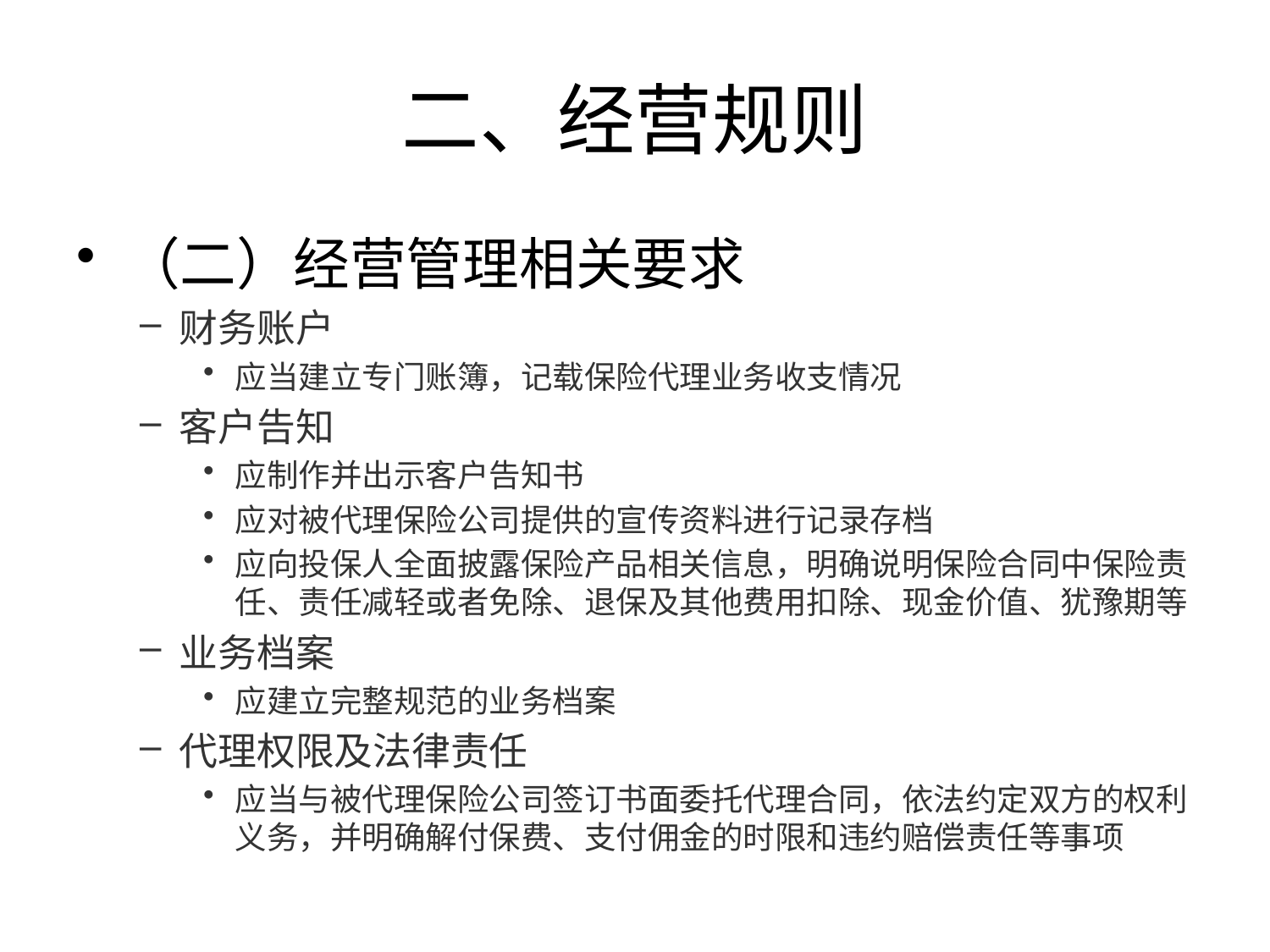

# 二、经营规则
（二）经营管理相关要求
财务账户
应当建立专门账簿，记载保险代理业务收支情况
客户告知
应制作并出示客户告知书
应对被代理保险公司提供的宣传资料进行记录存档
应向投保人全面披露保险产品相关信息，明确说明保险合同中保险责任、责任减轻或者免除、退保及其他费用扣除、现金价值、犹豫期等
业务档案
应建立完整规范的业务档案
代理权限及法律责任
应当与被代理保险公司签订书面委托代理合同，依法约定双方的权利义务，并明确解付保费、支付佣金的时限和违约赔偿责任等事项